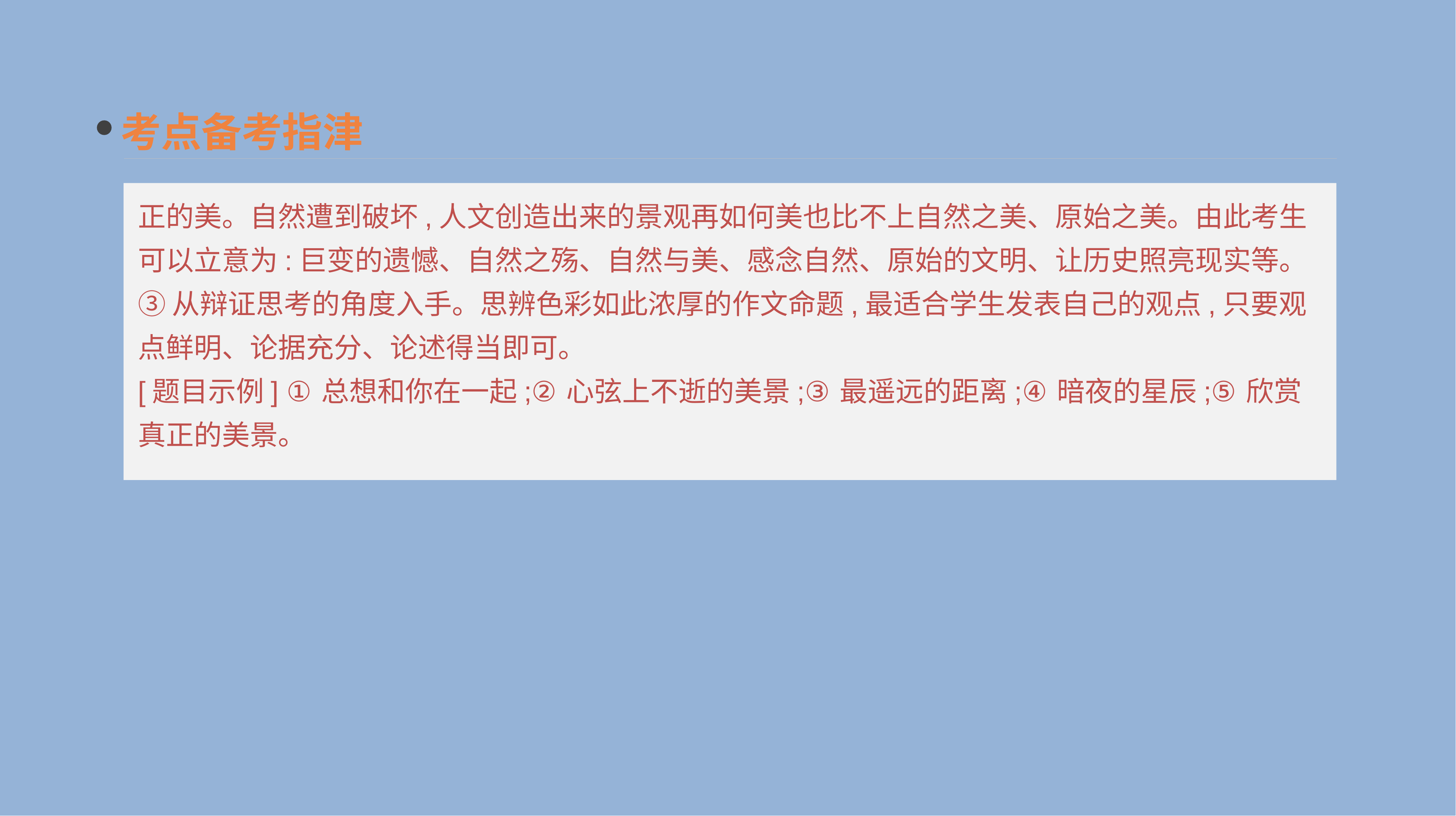

考点备考指津

正的美。自然遭到破坏,人文创造出来的景观再如何美也比不上自然之美、原始之美。由此考生可以立意为:巨变的遗憾、自然之殇、自然与美、感念自然、原始的文明、让历史照亮现实等。③ 从辩证思考的角度入手。思辨色彩如此浓厚的作文命题,最适合学生发表自己的观点,只要观点鲜明、论据充分、论述得当即可。
[题目示例] ①总想和你在一起;②心弦上不逝的美景;③最遥远的距离;④暗夜的星辰;⑤欣赏真正的美景。